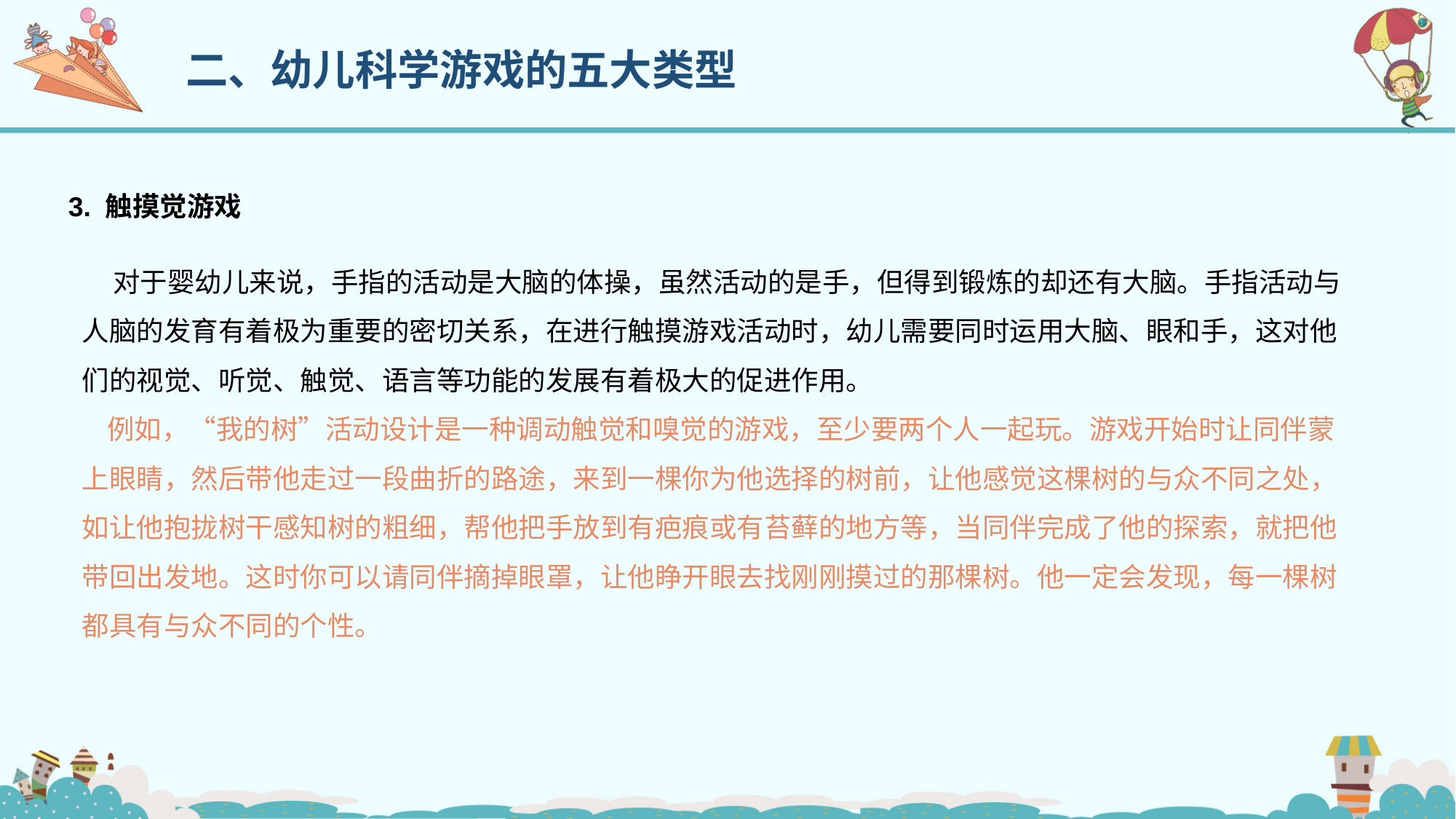

二、幼儿科学游戏的五大类型

3. 触摸觉游戏
    对于婴幼儿来说，手指的活动是大脑的体操，虽然活动的是手，但得到锻炼的却还有大脑。手指活动与人脑的发育有着极为重要的密切关系，在进行触摸游戏活动时，幼儿需要同时运用大脑、眼和手，这对他们的视觉、听觉、触觉、语言等功能的发展有着极大的促进作用。
   例如，“我的树”活动设计是一种调动触觉和嗅觉的游戏，至少要两个人一起玩。游戏开始时让同伴蒙上眼睛，然后带他走过一段曲折的路途，来到一棵你为他选择的树前，让他感觉这棵树的与众不同之处，如让他抱拢树干感知树的粗细，帮他把手放到有疤痕或有苔藓的地方等，当同伴完成了他的探索，就把他带回出发地。这时你可以请同伴摘掉眼罩，让他睁开眼去找刚刚摸过的那棵树。他一定会发现，每一棵树都具有与众不同的个性。